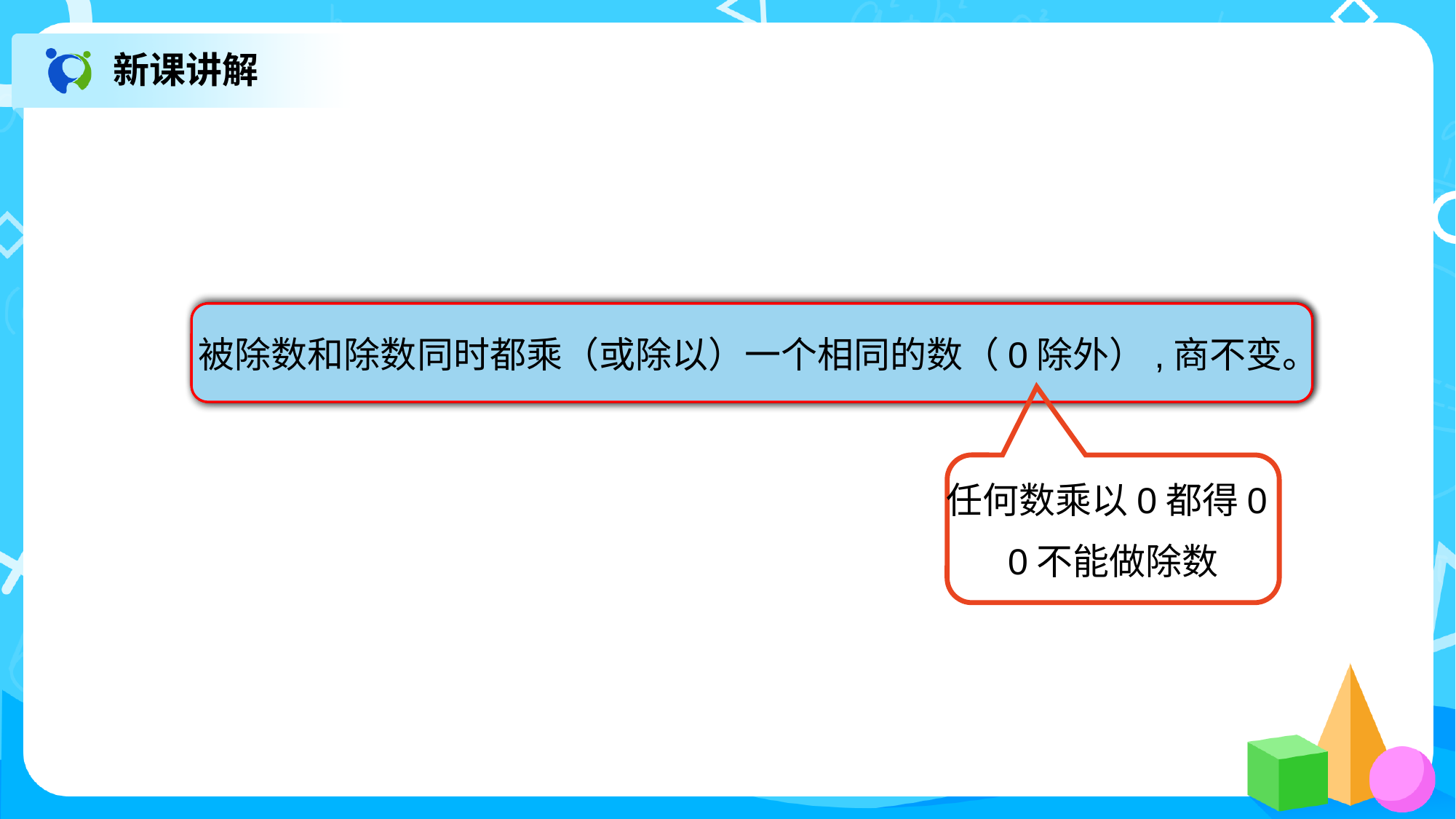

新课讲解

被除数和除数同时都乘（或除以）一个相同的数（0除外）,商不变。

任何数乘以0都得0
0不能做除数